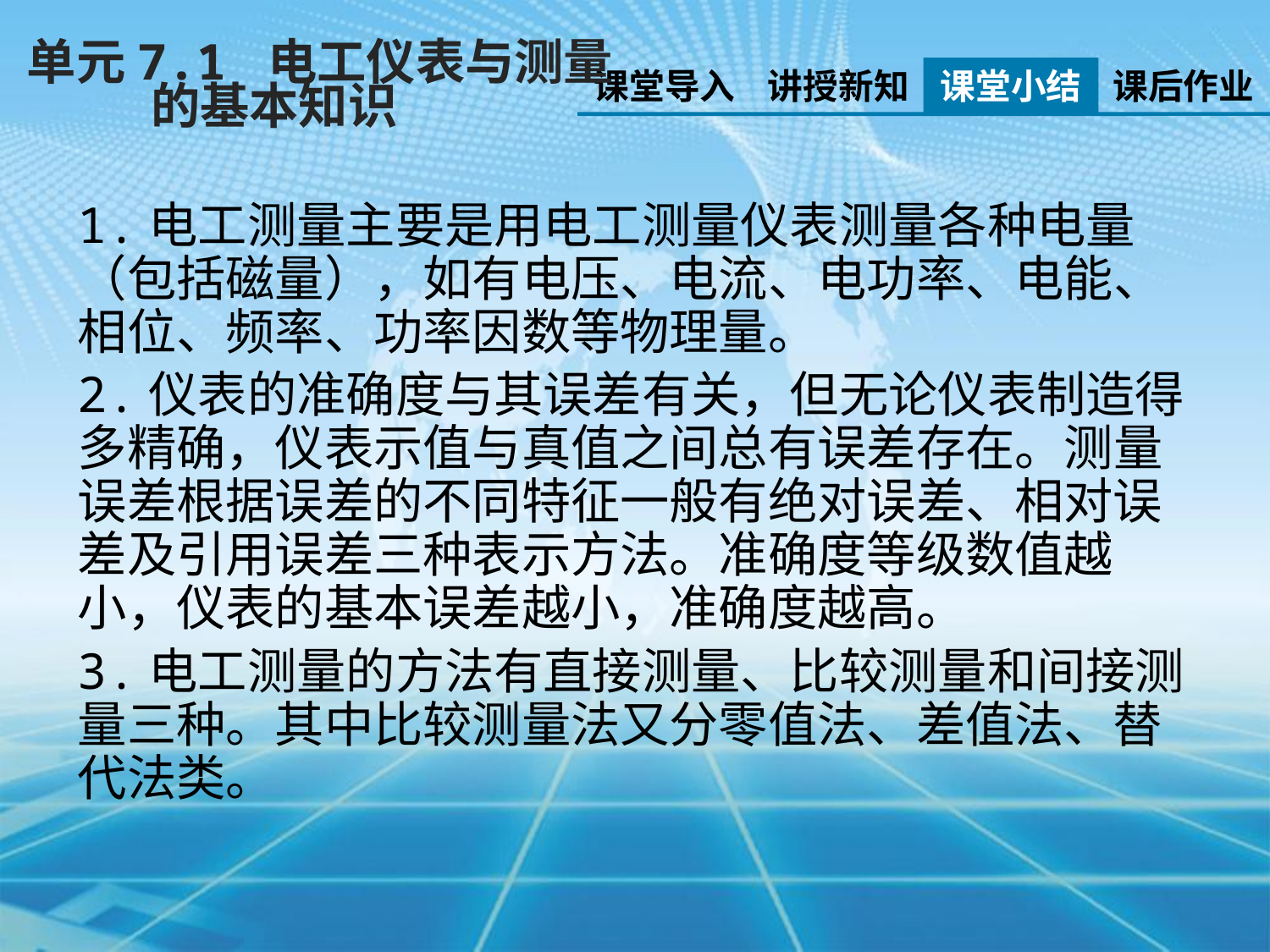

单元7.1 电工仪表与测量
          的基本知识
课堂导入
讲授新知
课堂小结
课后作业
1.电工测量主要是用电工测量仪表测量各种电量（包括磁量），如有电压、电流、电功率、电能、相位、频率、功率因数等物理量。
2.仪表的准确度与其误差有关，但无论仪表制造得多精确，仪表示值与真值之间总有误差存在。测量误差根据误差的不同特征一般有绝对误差、相对误差及引用误差三种表示方法。准确度等级数值越小，仪表的基本误差越小，准确度越高。
3.电工测量的方法有直接测量、比较测量和间接测量三种。其中比较测量法又分零值法、差值法、替代法类。